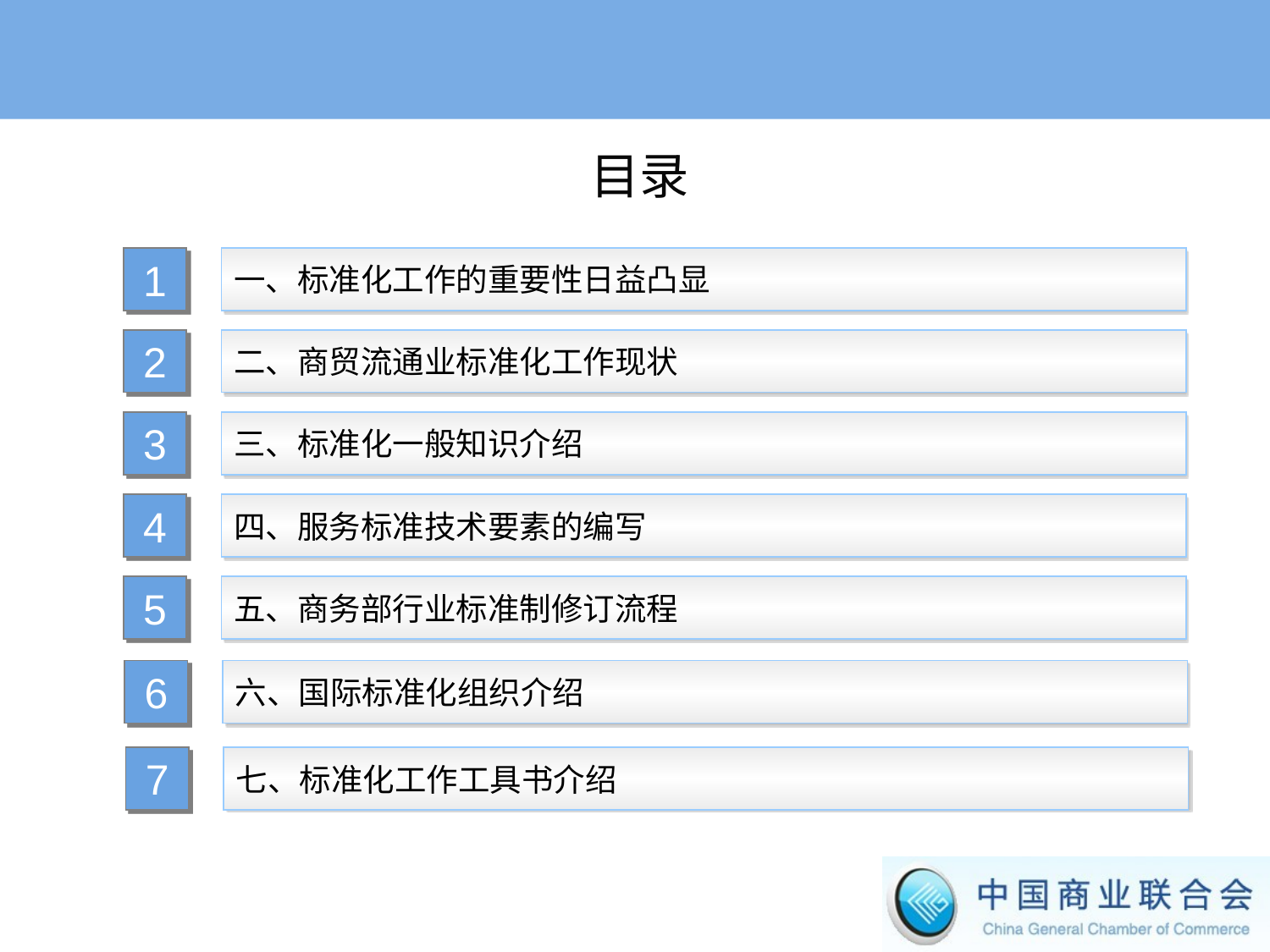

目录
1
一、标准化工作的重要性日益凸显
2
二、商贸流通业标准化工作现状
3
三、标准化一般知识介绍
4
四、服务标准技术要素的编写
5
五、商务部行业标准制修订流程
6
六、国际标准化组织介绍
7
七、标准化工作工具书介绍